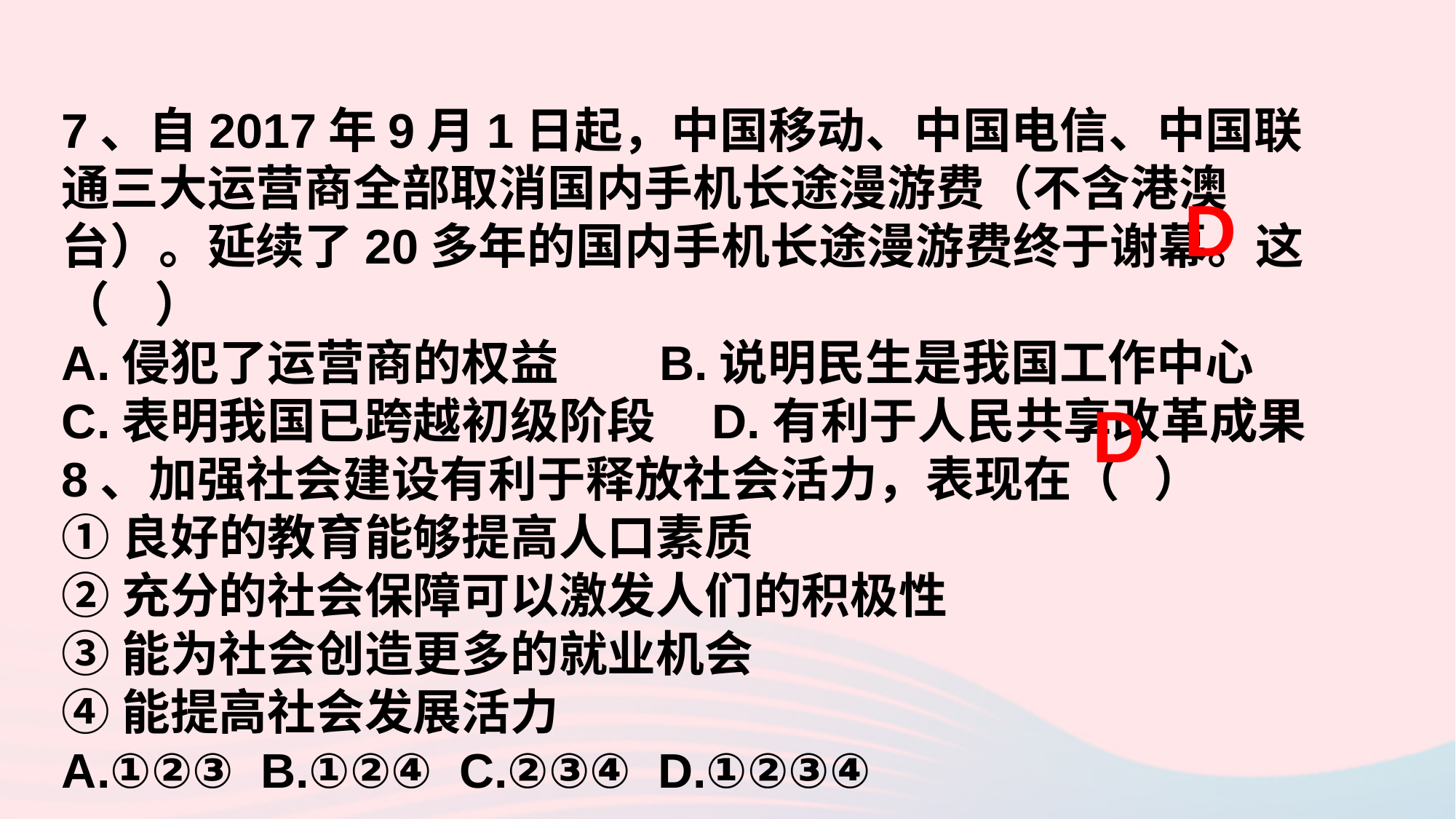

7、自2017年9月1日起，中国移动、中国电信、中国联通三大运营商全部取消国内手机长途漫游费（不含港澳台）。延续了20多年的国内手机长途漫游费终于谢幕。这（    ）
A.侵犯了运营商的权益        B.说明民生是我国工作中心
C.表明我国已跨越初级阶段    D.有利于人民共享改革成果
8、加强社会建设有利于释放社会活力，表现在（   ）
①良好的教育能够提高人口素质
②充分的社会保障可以激发人们的积极性
③能为社会创造更多的就业机会
④能提高社会发展活力
A.①②③  B.①②④  C.②③④  D.①②③④
D
D